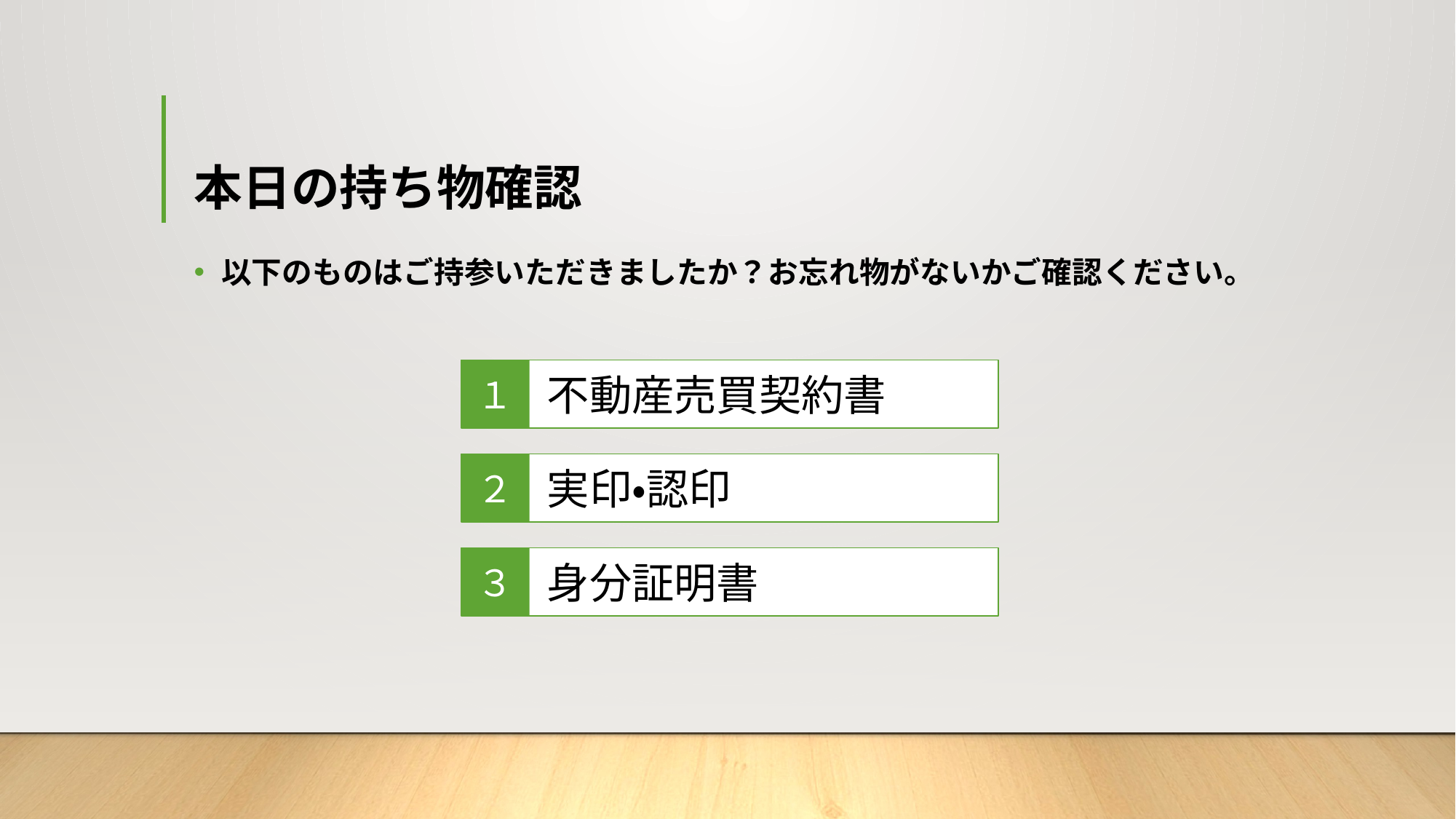

# 本日の持ち物確認
以下のものはご持参いただきましたか？お忘れ物がないかご確認ください。
不動産売買契約書
１
実印・認印
２
身分証明書
３